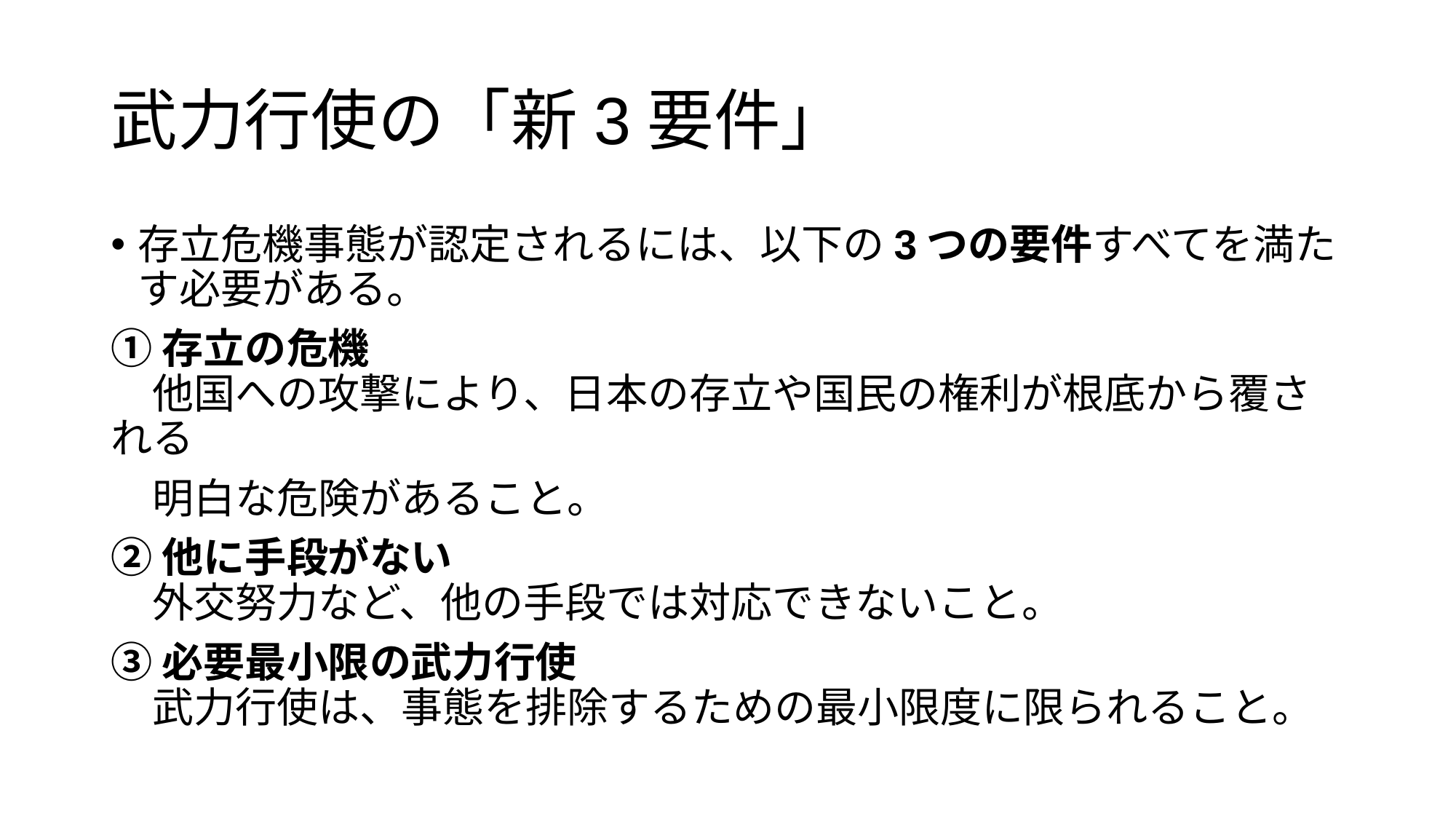

# 武力行使の「新3要件」
存立危機事態が認定されるには、以下の3つの要件すべてを満たす必要がある。
①存立の危機
　他国への攻撃により、日本の存立や国民の権利が根底から覆される
　明白な危険があること。
②他に手段がない
　外交努力など、他の手段では対応できないこと。
③必要最小限の武力行使
　武力行使は、事態を排除するための最小限度に限られること。